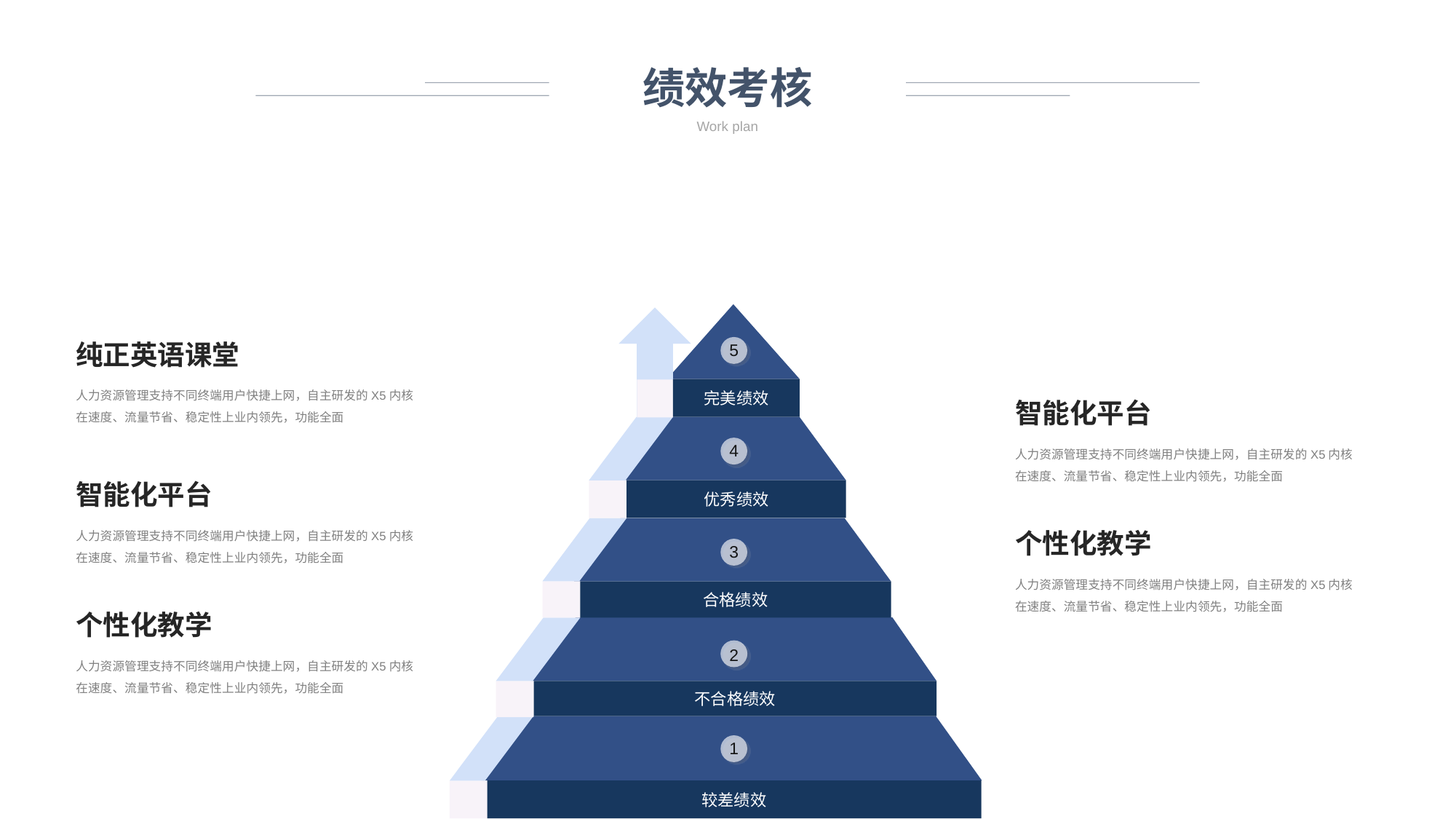

绩效考核
Work plan

纯正英语课堂
5

人力资源管理支持不同终端用户快捷上网，自主研发的X5内核在速度、流量节省、稳定性上业内领先，功能全面
完美绩效
智能化平台

人力资源管理支持不同终端用户快捷上网，自主研发的X5内核在速度、流量节省、稳定性上业内领先，功能全面
4

智能化平台
优秀绩效
人力资源管理支持不同终端用户快捷上网，自主研发的X5内核在速度、流量节省、稳定性上业内领先，功能全面

个性化教学
3

人力资源管理支持不同终端用户快捷上网，自主研发的X5内核在速度、流量节省、稳定性上业内领先，功能全面
合格绩效
个性化教学

2

人力资源管理支持不同终端用户快捷上网，自主研发的X5内核在速度、流量节省、稳定性上业内领先，功能全面
不合格绩效

1

较差绩效